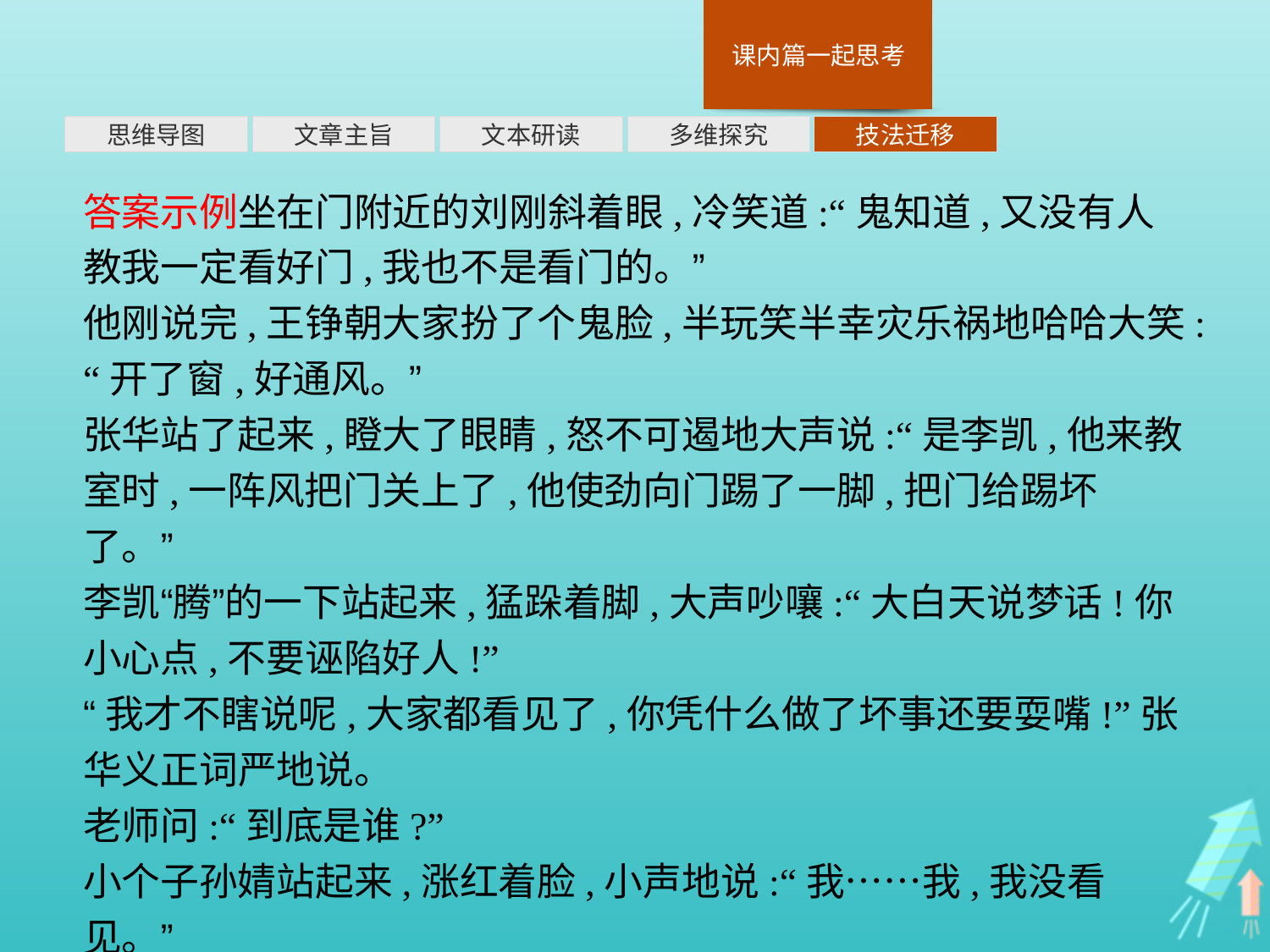

多维探究
思维导图
文章主旨
文本研读
技法迁移
答案示例坐在门附近的刘刚斜着眼,冷笑道:“鬼知道,又没有人教我一定看好门,我也不是看门的。”
他刚说完,王铮朝大家扮了个鬼脸,半玩笑半幸灾乐祸地哈哈大笑:“开了窗,好通风。”
张华站了起来,瞪大了眼睛,怒不可遏地大声说:“是李凯,他来教室时,一阵风把门关上了,他使劲向门踢了一脚,把门给踢坏了。”
李凯“腾”的一下站起来,猛跺着脚,大声吵嚷:“大白天说梦话!你小心点,不要诬陷好人!”
“我才不瞎说呢,大家都看见了,你凭什么做了坏事还要耍嘴!”张华义正词严地说。
老师问:“到底是谁?”
小个子孙婧站起来,涨红着脸,小声地说:“我……我,我没看见。”